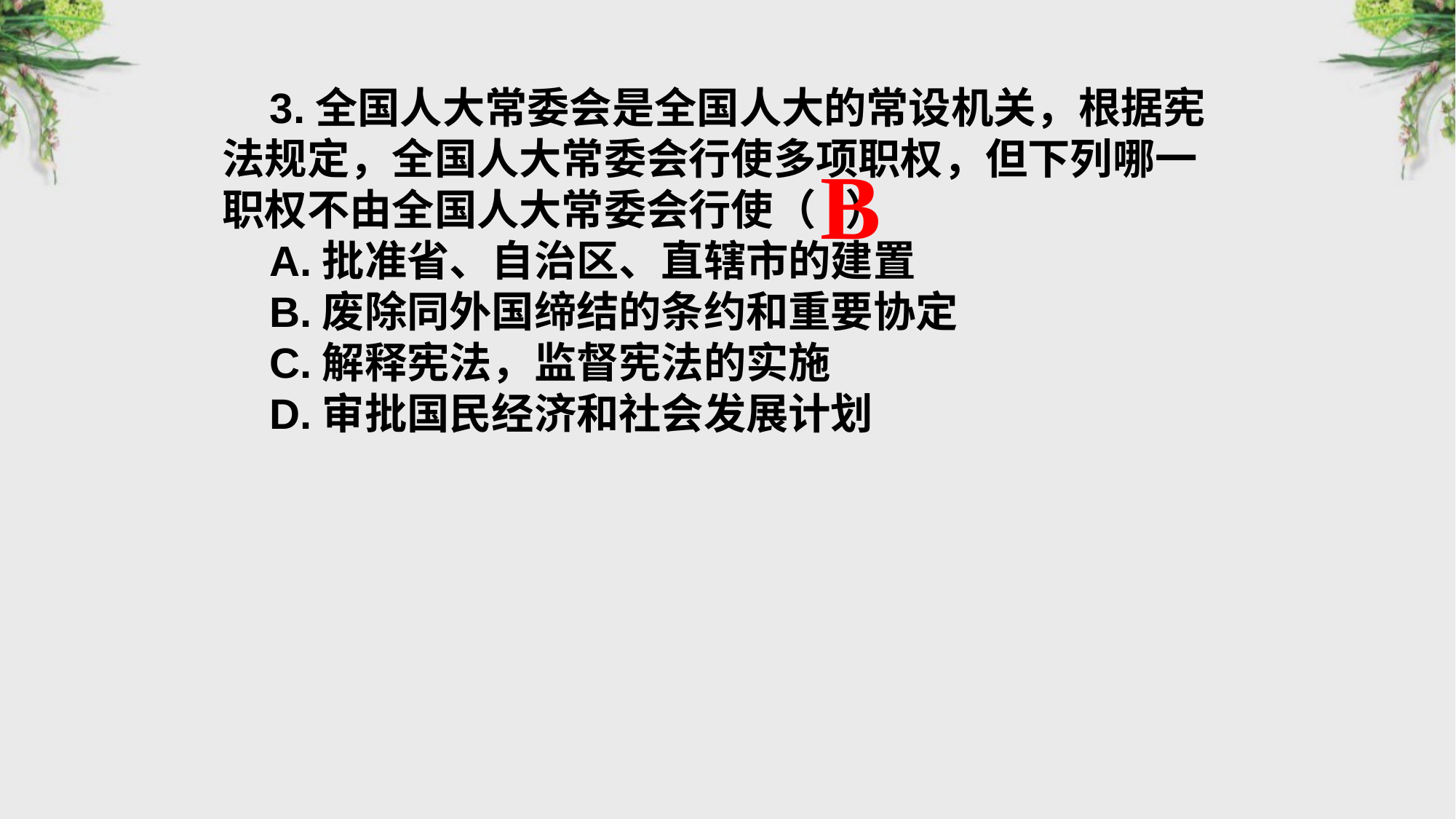

3.全国人大常委会是全国人大的常设机关，根据宪法规定，全国人大常委会行使多项职权，但下列哪一职权不由全国人大常委会行使（   ）
A.批准省、自治区、直辖市的建置
B.废除同外国缔结的条约和重要协定
C.解释宪法，监督宪法的实施
D.审批国民经济和社会发展计划
B